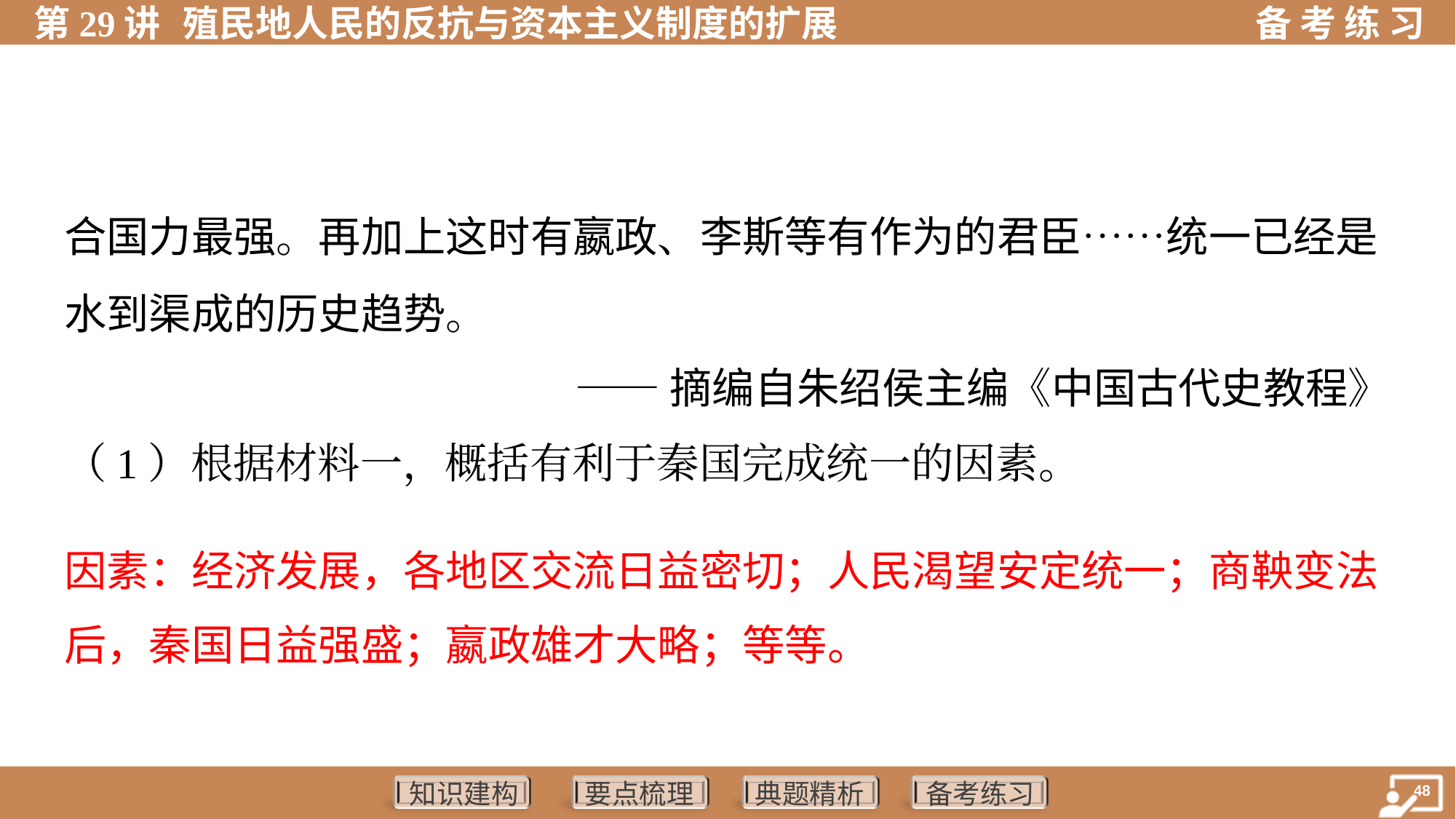

合国力最强。再加上这时有嬴政、李斯等有作为的君臣……统一已经是
水到渠成的历史趋势。
——摘编自朱绍侯主编《中国古代史教程》
（1）根据材料一，概括有利于秦国完成统一的因素。
因素：经济发展，各地区交流日益密切；人民渴望安定统一；商鞅变法
后，秦国日益强盛；嬴政雄才大略；等等。